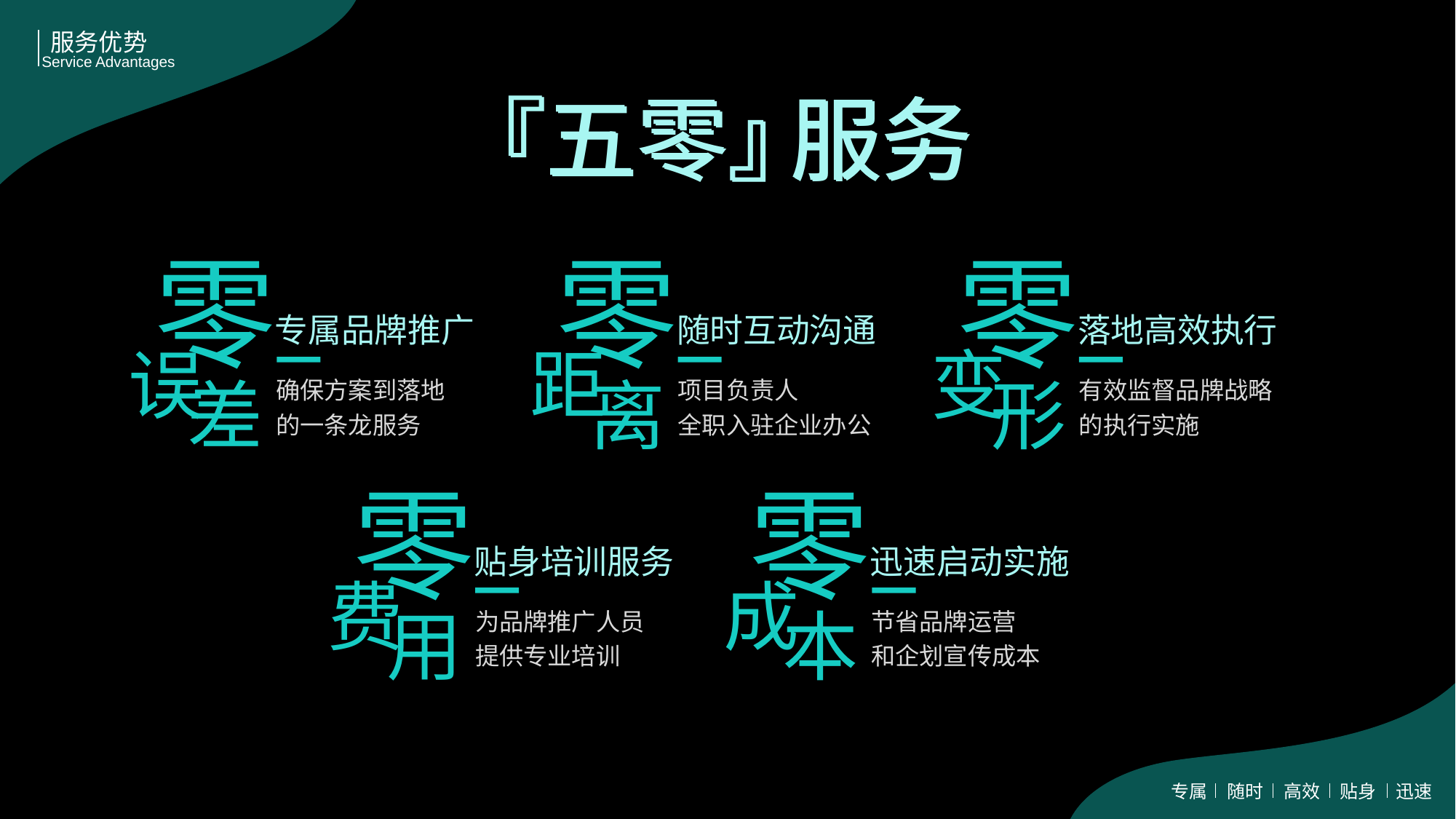

服务优势
Service Advantages
『五零』
服务
『五零』
服务
零
零
零

专属品牌推广
随时互动沟通
落地高效执行

误
距
变

差
离
形
确保方案到落地
的一条龙服务
项目负责人
全职入驻企业办公
有效监督品牌战略
的执行实施
零
零

贴身培训服务
迅速启动实施
费
成

用
本
为品牌推广人员
提供专业培训
节省品牌运营
和企划宣传成本
专属     随时     高效     贴身     迅速